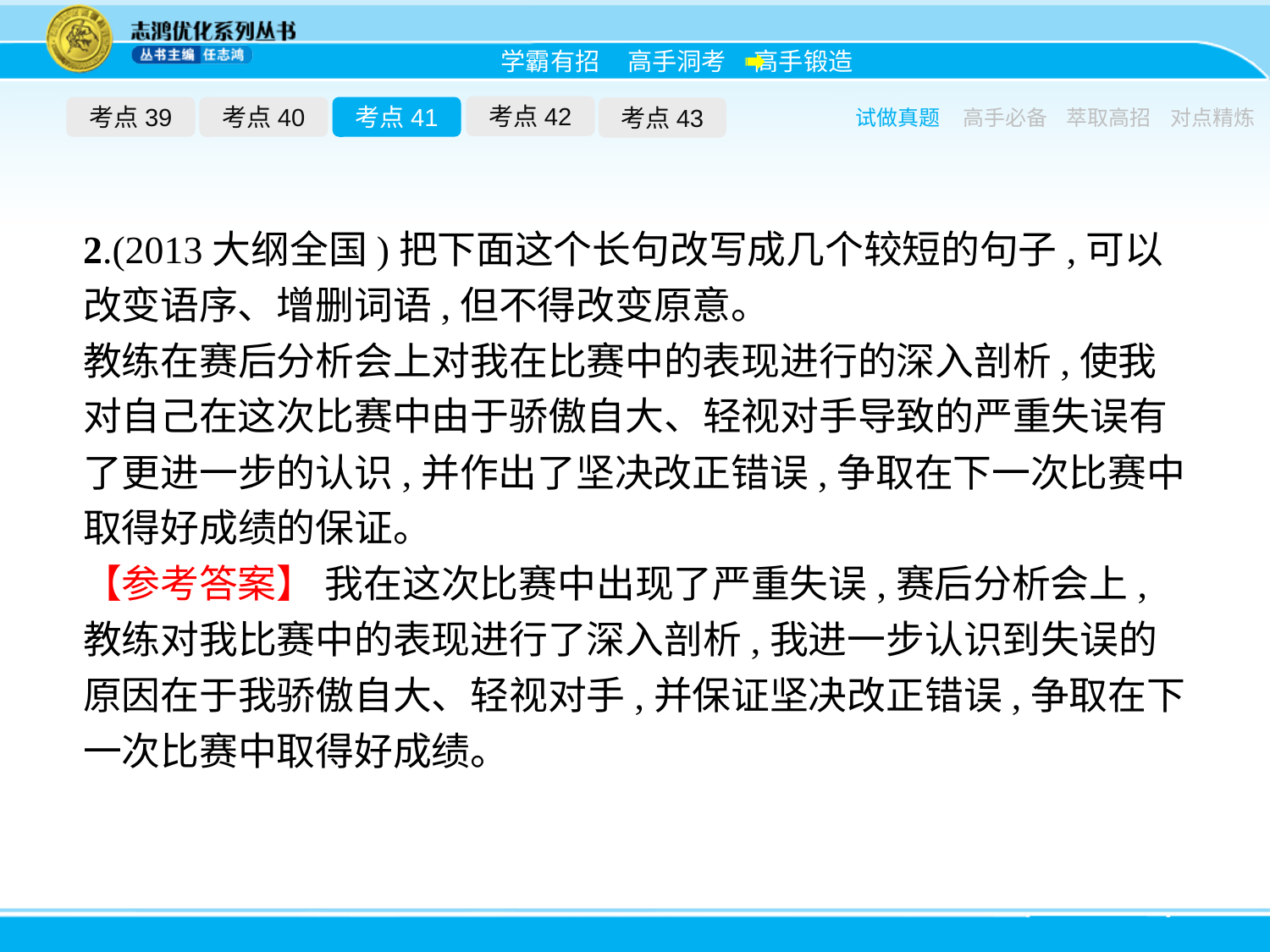

考点42
考点39
考点40
考点41
考点43
试做真题
高手必备
萃取高招
对点精炼
2.(2013大纲全国)把下面这个长句改写成几个较短的句子,可以改变语序、增删词语,但不得改变原意。
教练在赛后分析会上对我在比赛中的表现进行的深入剖析,使我对自己在这次比赛中由于骄傲自大、轻视对手导致的严重失误有了更进一步的认识,并作出了坚决改正错误,争取在下一次比赛中取得好成绩的保证。
【参考答案】 我在这次比赛中出现了严重失误,赛后分析会上,教练对我比赛中的表现进行了深入剖析,我进一步认识到失误的原因在于我骄傲自大、轻视对手,并保证坚决改正错误,争取在下一次比赛中取得好成绩。